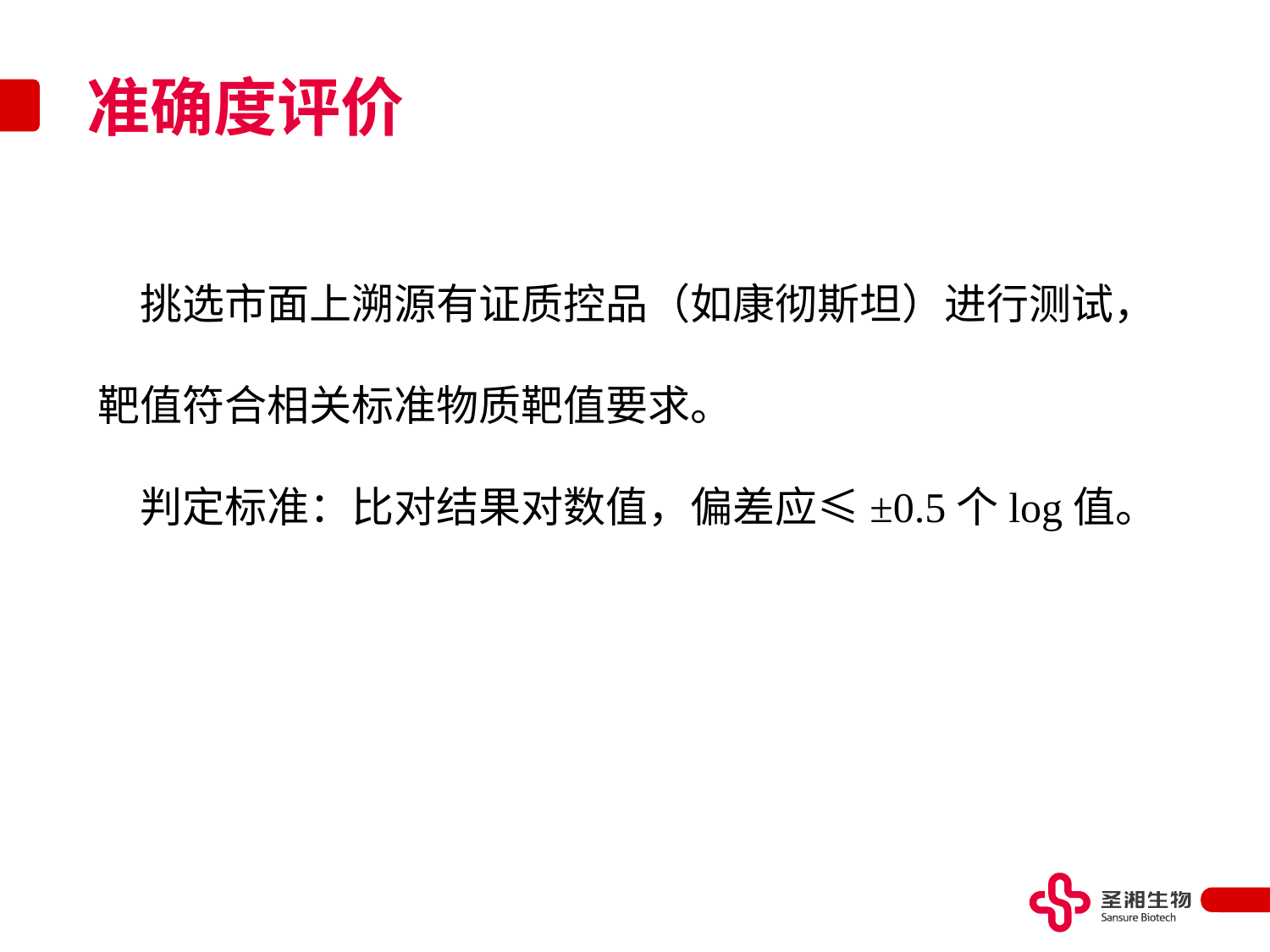

# 准确度评价
挑选市面上溯源有证质控品（如康彻斯坦）进行测试，靶值符合相关标准物质靶值要求。
判定标准：比对结果对数值，偏差应≤±0.5个log值。